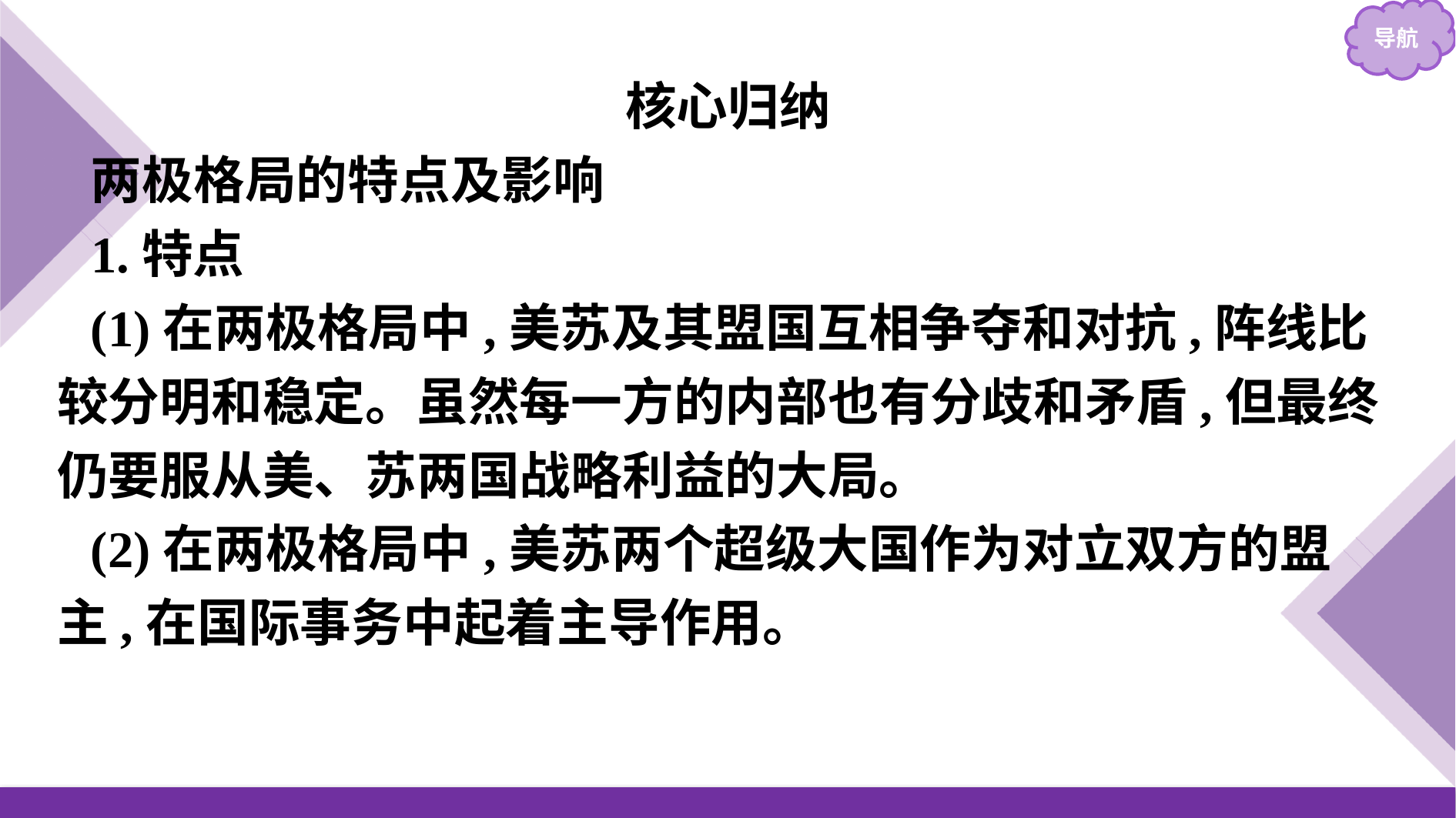

核心归纳
两极格局的特点及影响
1.特点
(1)在两极格局中,美苏及其盟国互相争夺和对抗,阵线比较分明和稳定。虽然每一方的内部也有分歧和矛盾,但最终仍要服从美、苏两国战略利益的大局。
(2)在两极格局中,美苏两个超级大国作为对立双方的盟主,在国际事务中起着主导作用。